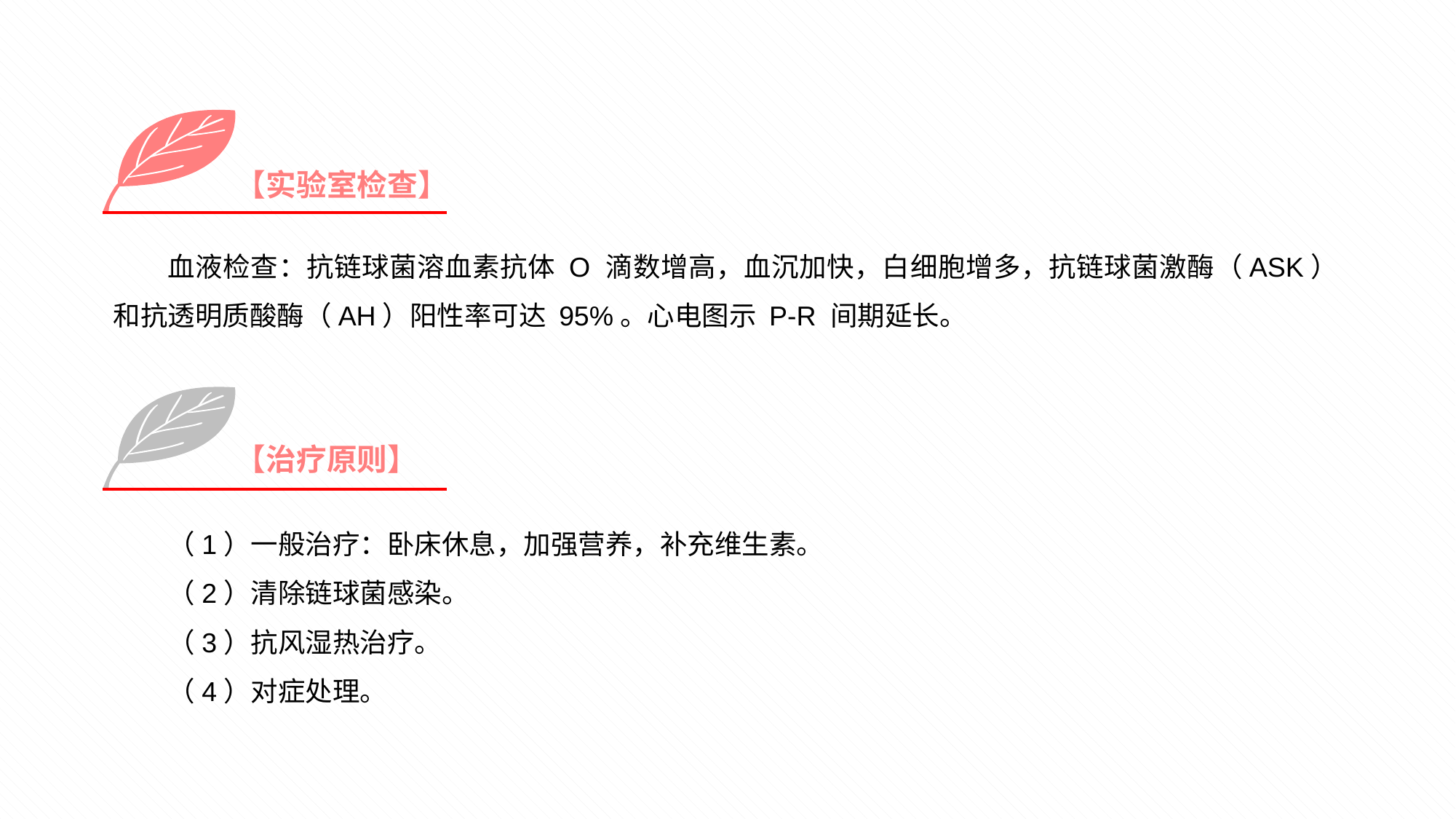

【实验室检查】
血液检查：抗链球菌溶血素抗体 O 滴数增高，血沉加快，白细胞增多，抗链球菌激酶（ASK）和抗透明质酸酶（AH）阳性率可达 95%。心电图示 P-R 间期延长。

【治疗原则】
（1）一般治疗：卧床休息，加强营养，补充维生素。
（2）清除链球菌感染。
（3）抗风湿热治疗。
（4）对症处理。